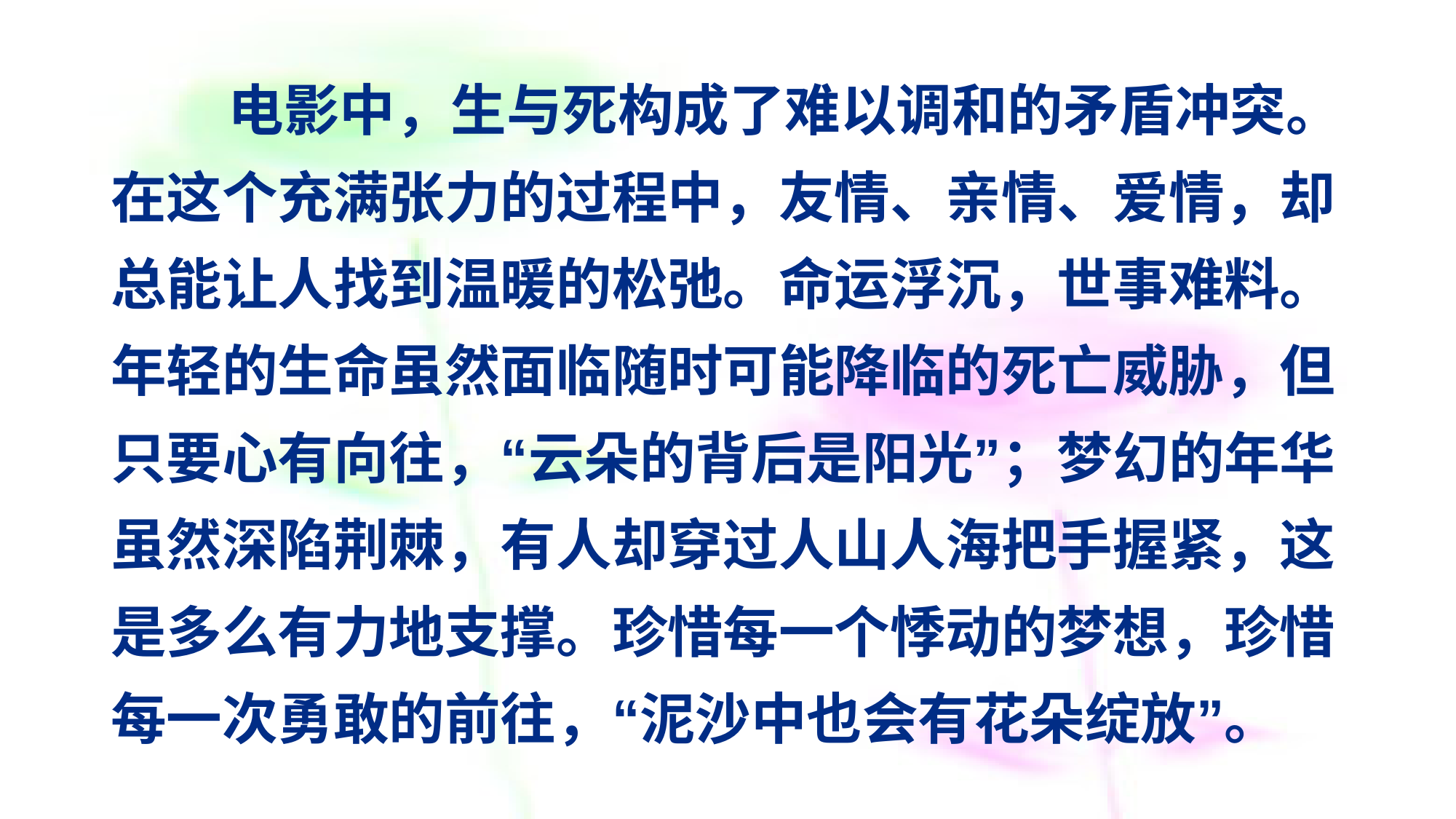

# 电影中，生与死构成了难以调和的矛盾冲突。在这个充满张力的过程中，友情、亲情、爱情，却总能让人找到温暖的松弛。命运浮沉，世事难料。年轻的生命虽然面临随时可能降临的死亡威胁，但只要心有向往，“云朵的背后是阳光”；梦幻的年华虽然深陷荆棘，有人却穿过人山人海把手握紧，这是多么有力地支撑。珍惜每一个悸动的梦想，珍惜每一次勇敢的前往，“泥沙中也会有花朵绽放”。